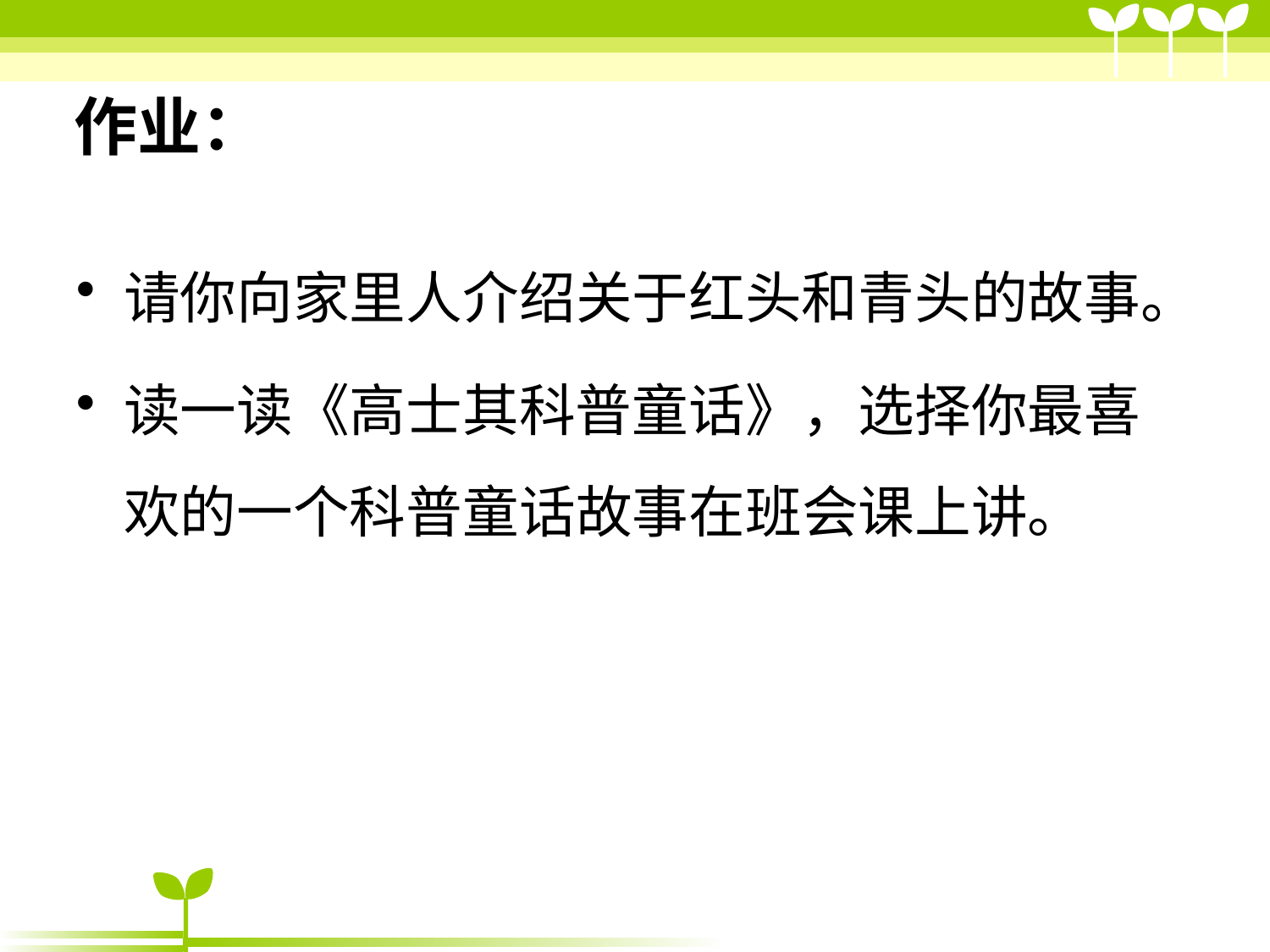

# 作业：
请你向家里人介绍关于红头和青头的故事。
读一读《高士其科普童话》，选择你最喜欢的一个科普童话故事在班会课上讲。